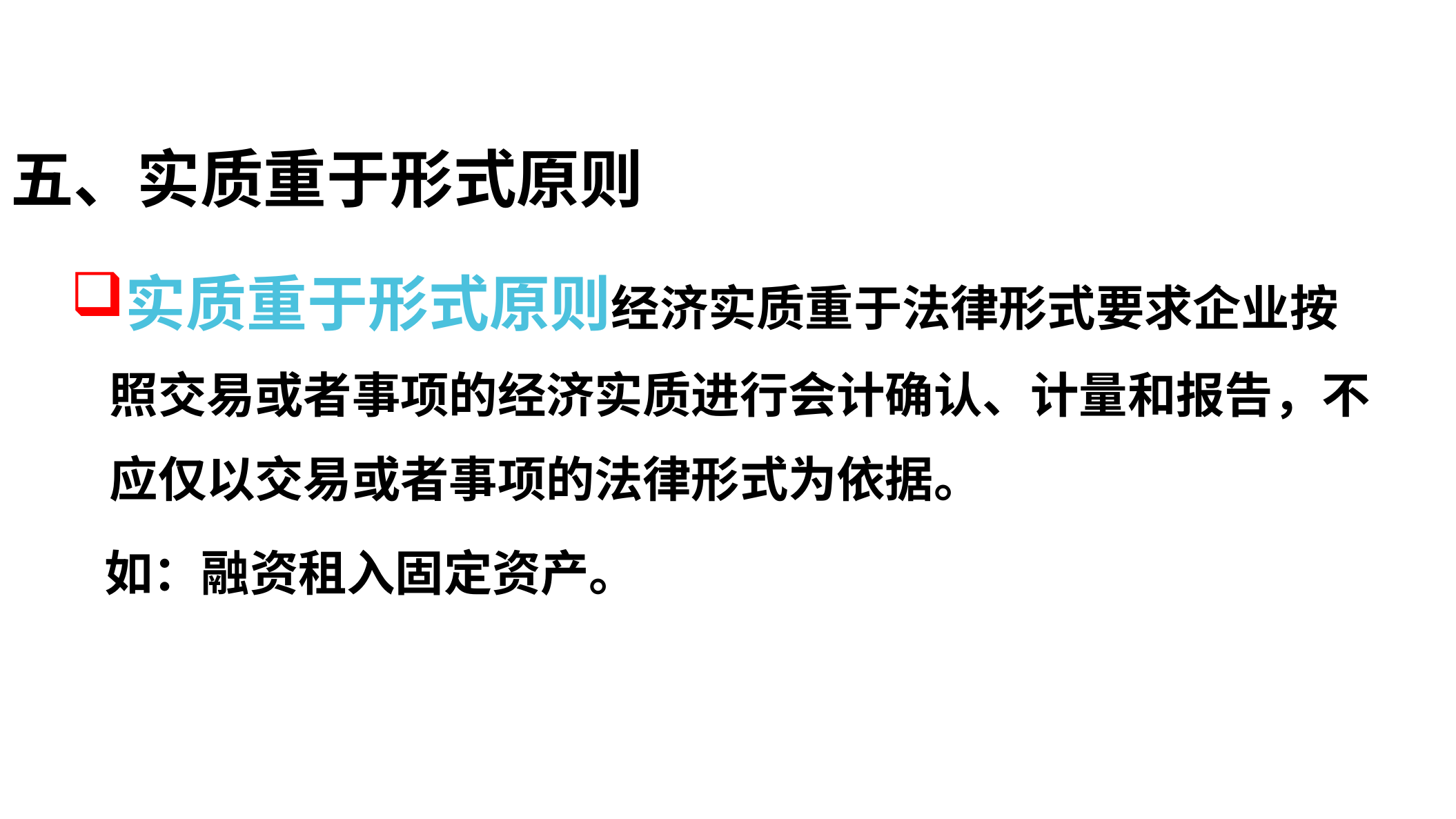

五、实质重于形式原则
实质重于形式原则经济实质重于法律形式要求企业按照交易或者事项的经济实质进行会计确认、计量和报告，不应仅以交易或者事项的法律形式为依据。
  如：融资租入固定资产。
56